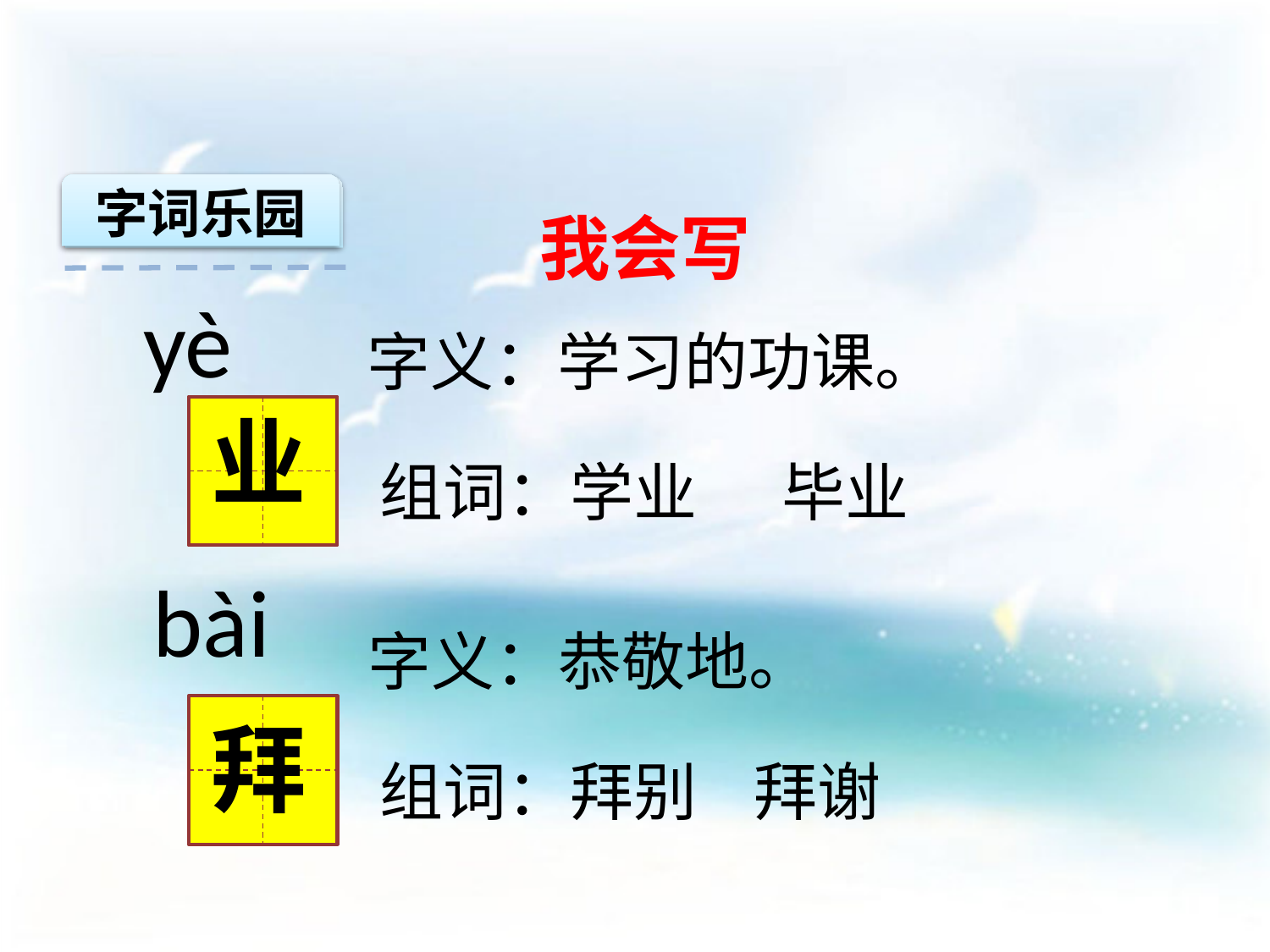

字词乐园

我会写
 yè
字义：学习的功课。

业
组词：学业      毕业
 bài
字义：恭敬地。

拜
组词：拜别    拜谢